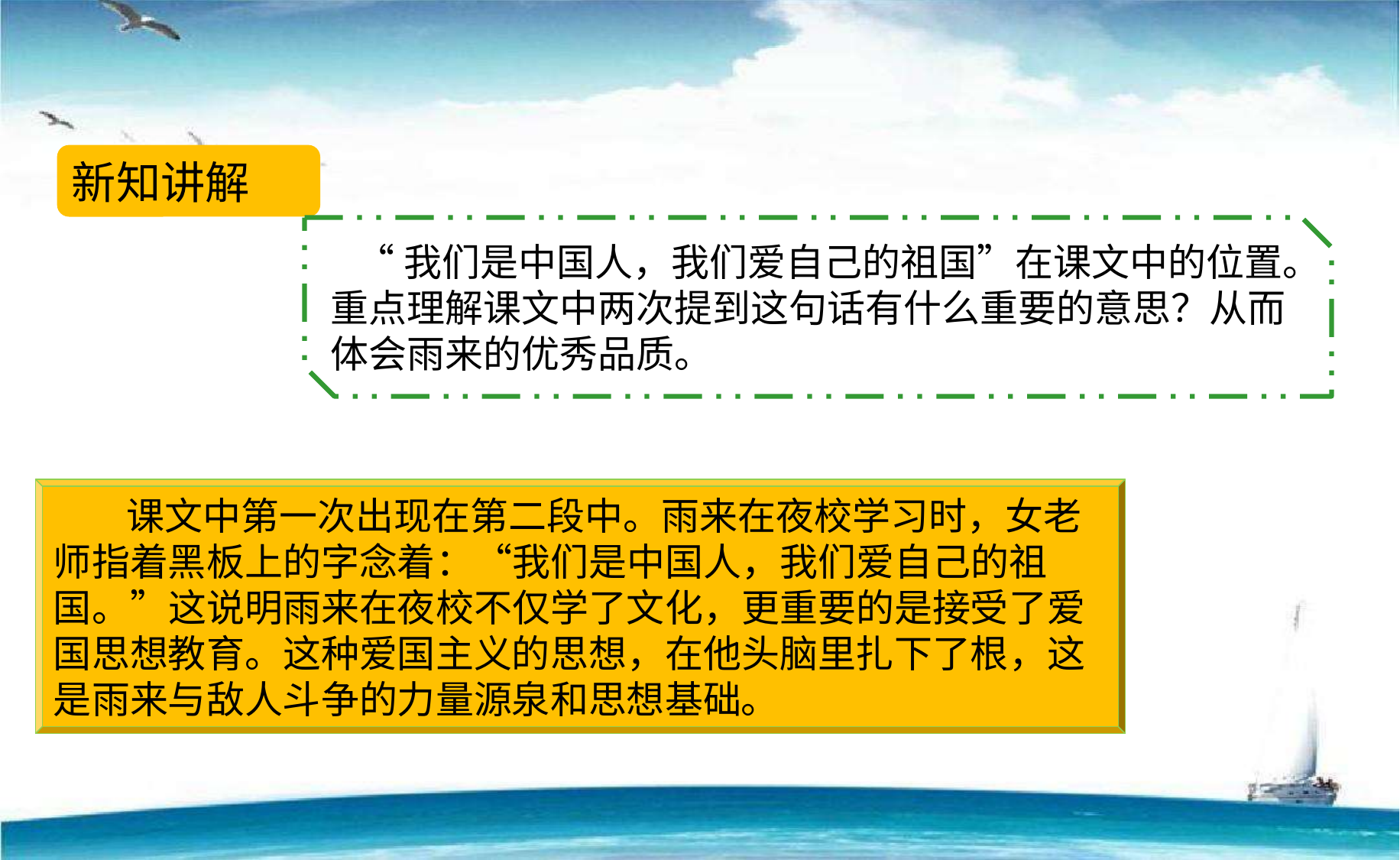

新知讲解
   “我们是中国人，我们爱自己的祖国”在课文中的位置。重点理解课文中两次提到这句话有什么重要的意思？从而体会雨来的优秀品质。
   课文中第一次出现在第二段中。雨来在夜校学习时，女老师指着黑板上的字念着：“我们是中国人，我们爱自己的祖国。”这说明雨来在夜校不仅学了文化，更重要的是接受了爱国思想教育。这种爱国主义的思想，在他头脑里扎下了根，这是雨来与敌人斗争的力量源泉和思想基础。